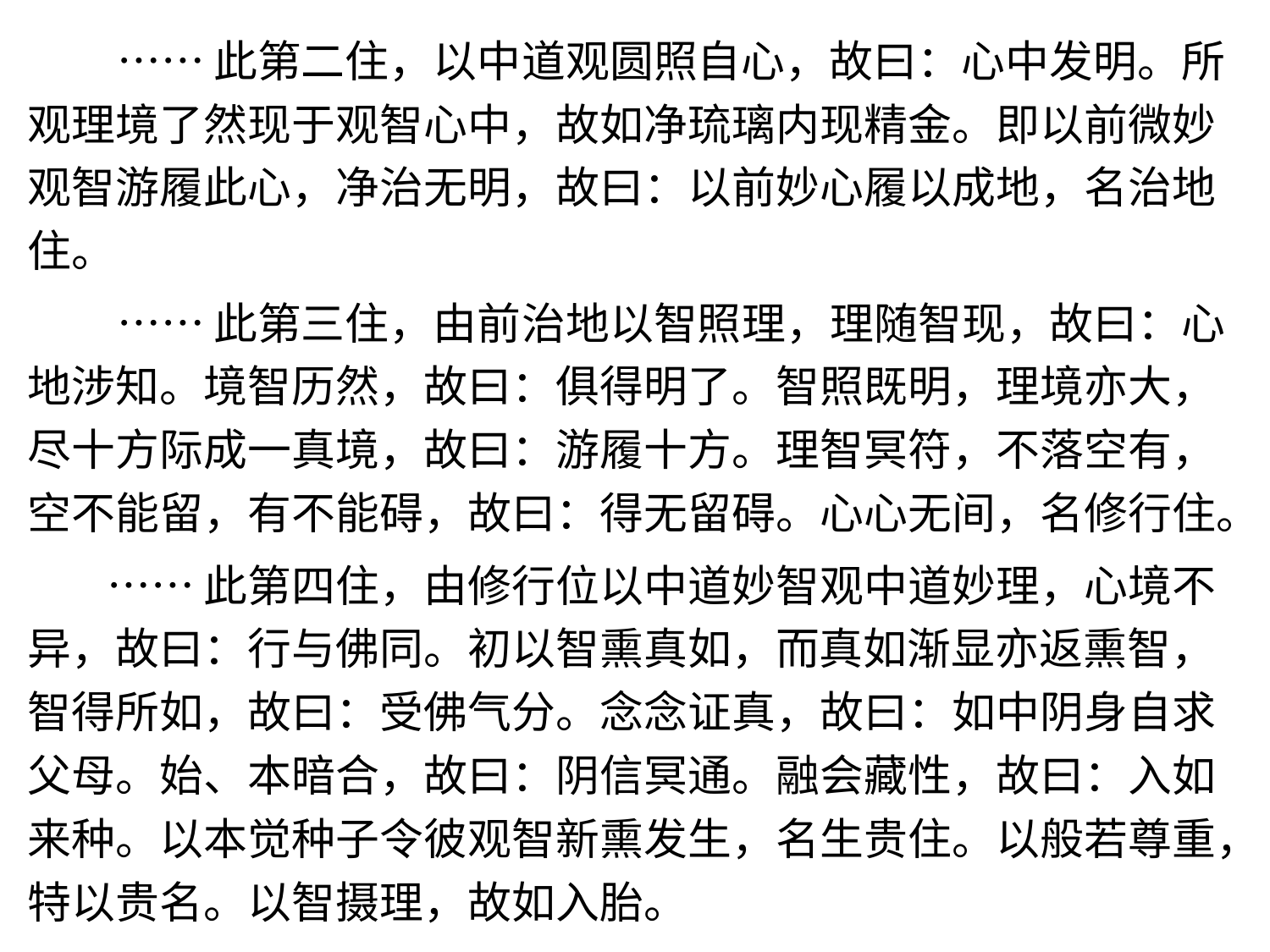

……此第二住，以中道观圆照自心，故曰：心中发明。所观理境了然现于观智心中，故如净琉璃内现精金。即以前微妙观智游履此心，净治无明，故曰：以前妙心履以成地，名治地住。
         ……此第三住，由前治地以智照理，理随智现，故曰：心地涉知。境智历然，故曰：俱得明了。智照既明，理境亦大，尽十方际成一真境，故曰：游履十方。理智冥符，不落空有，空不能留，有不能碍，故曰：得无留碍。心心无间，名修行住。
        ……此第四住，由修行位以中道妙智观中道妙理，心境不异，故曰：行与佛同。初以智熏真如，而真如渐显亦返熏智，智得所如，故曰：受佛气分。念念证真，故曰：如中阴身自求父母。始、本暗合，故曰：阴信冥通。融会藏性，故曰：入如来种。以本觉种子令彼观智新熏发生，名生贵住。以般若尊重，特以贵名。以智摄理，故如入胎。